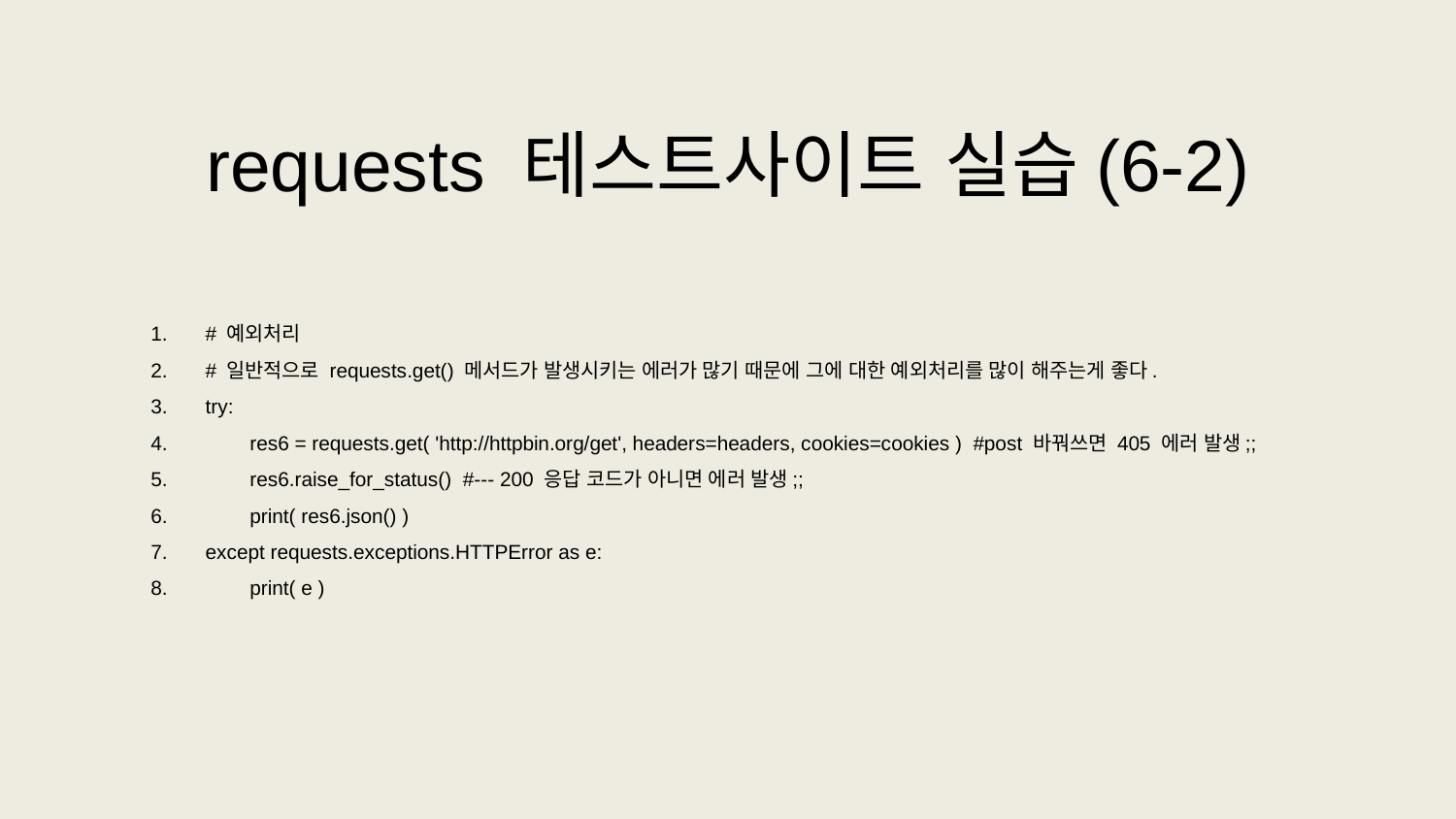

requests 테스트사이트 실습(6-2)
# 예외처리
# 일반적으로 requests.get() 메서드가 발생시키는 에러가 많기 때문에 그에 대한 예외처리를 많이 해주는게 좋다.
try:
        res6 = requests.get( 'http://httpbin.org/get', headers=headers, cookies=cookies )  #post 바꿔쓰면 405 에러 발생;;
        res6.raise_for_status()  #--- 200 응답 코드가 아니면 에러 발생;;
        print( res6.json() )
except requests.exceptions.HTTPError as e:
        print( e )